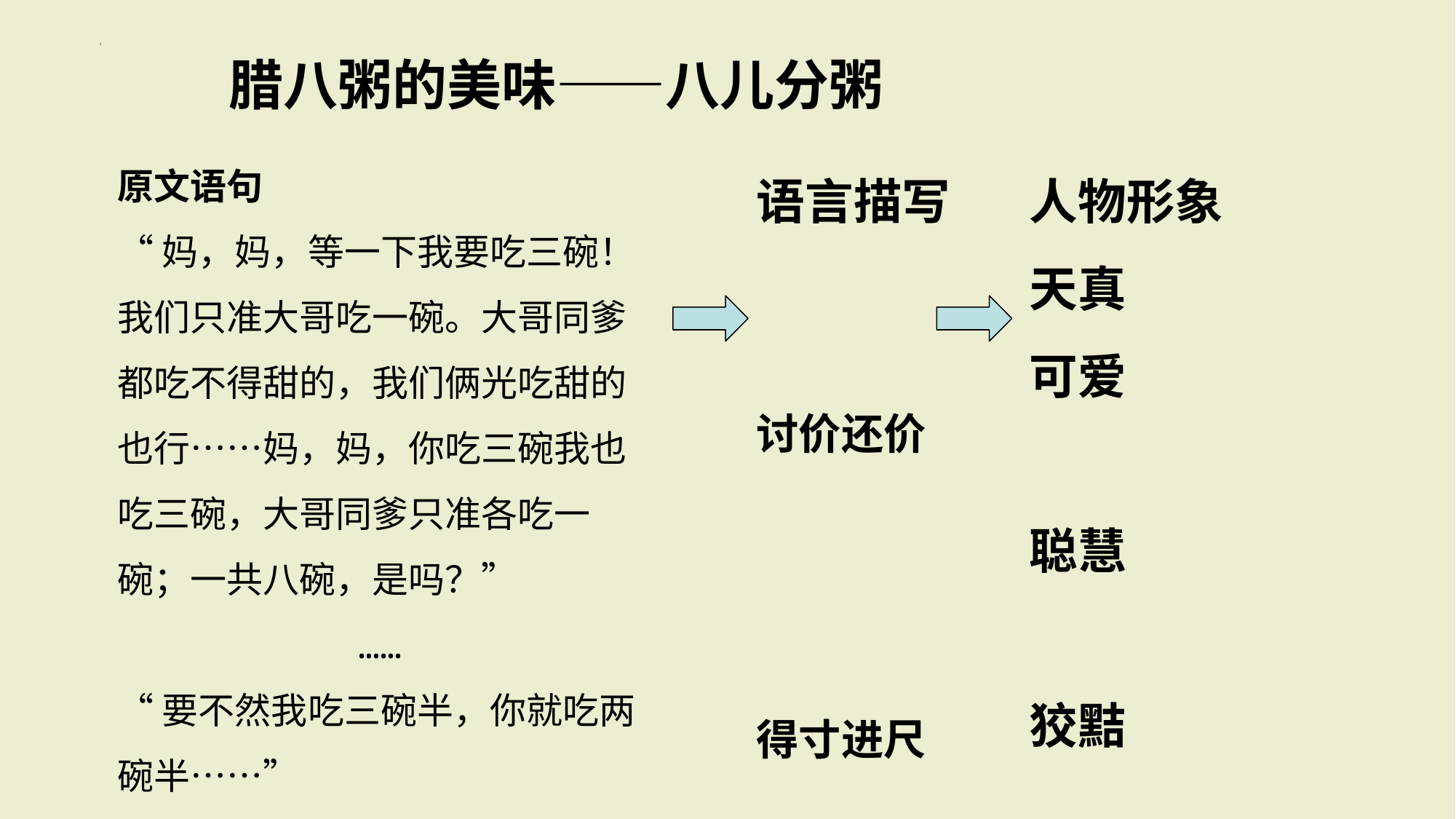

腊八粥的美味——八儿分粥
原文语句
“妈，妈，等一下我要吃三碗！我们只准大哥吃一碗。大哥同爹都吃不得甜的，我们俩光吃甜的也行……妈，妈，你吃三碗我也吃三碗，大哥同爹只准各吃一碗；一共八碗，是吗？”
……
“要不然我吃三碗半，你就吃两碗半……”
语言描写

讨价还价

得寸进尺
人物形象
天真
可爱

聪慧

狡黠